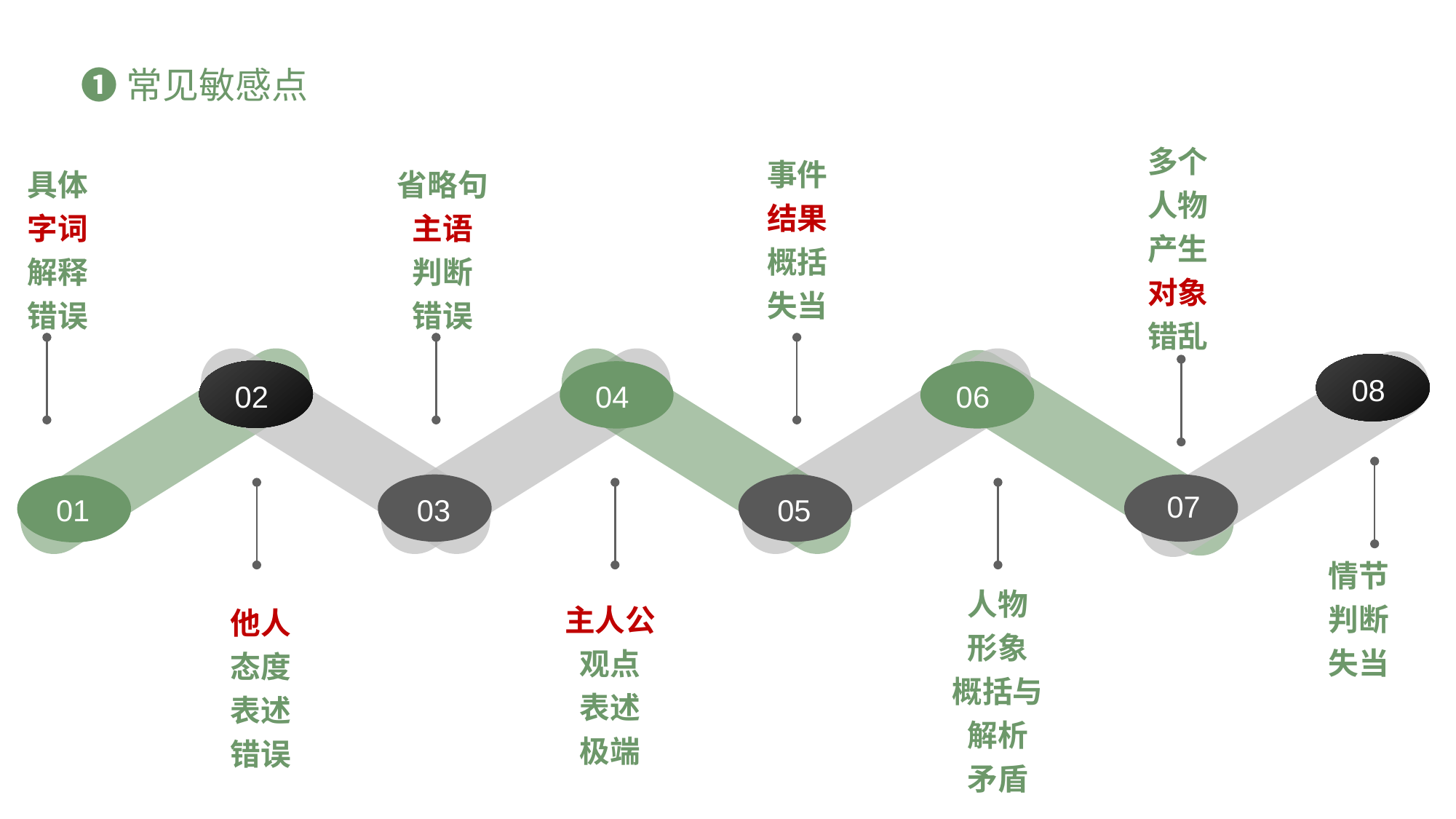

❶常见敏感点
多个
人物
产生
对象
错乱
事件
结果
概括
失当
具体字词解释错误
省略句主语
判断
错误

08
02
04
06

07
01
03
05
情节
判断
失当
人物
形象
概括与解析
矛盾
主人公
观点
表述
极端
他人态度表述错误